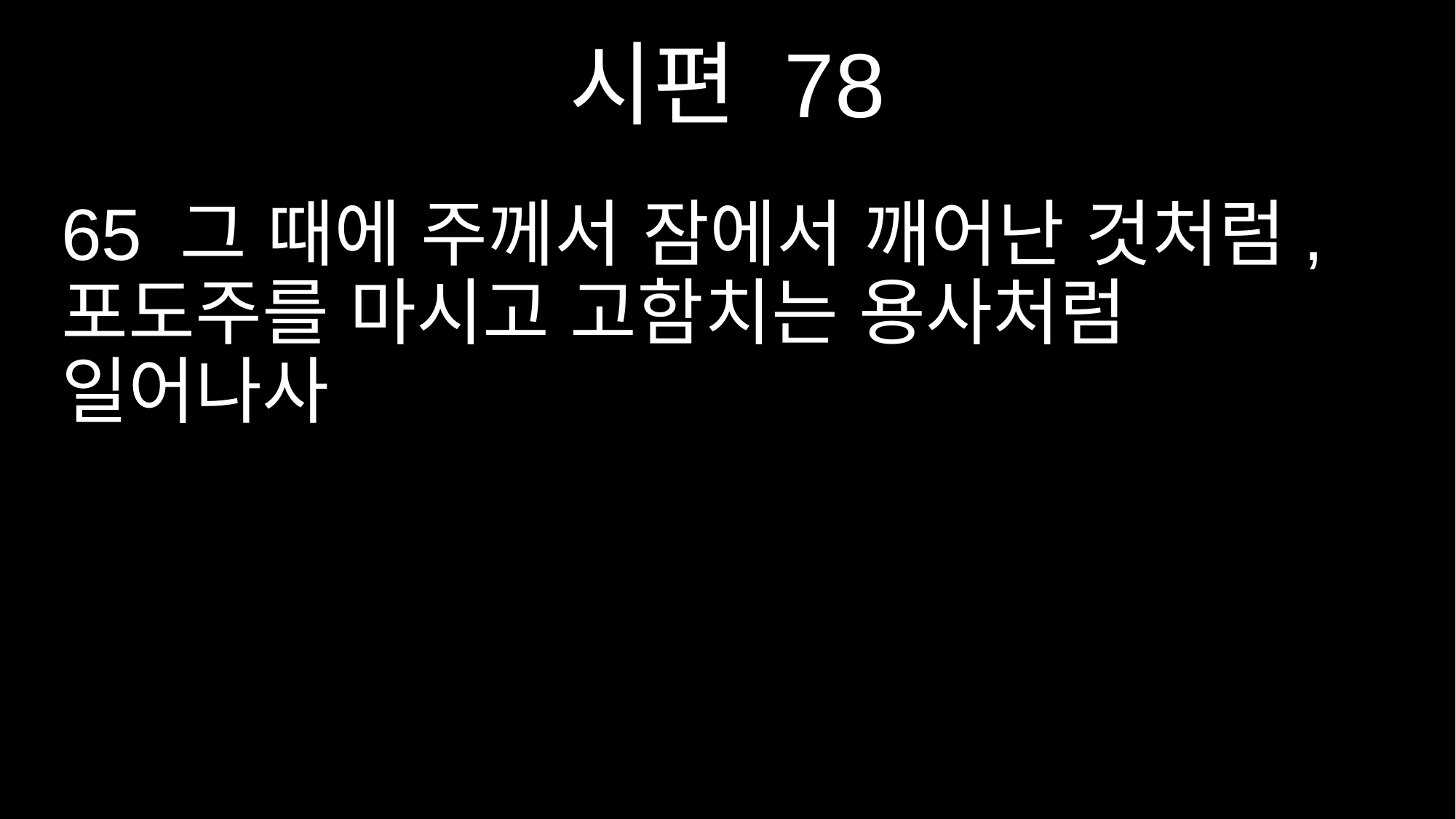

시편 78
65 그 때에 주께서 잠에서 깨어난 것처럼, 포도주를 마시고 고함치는 용사처럼 일어나사